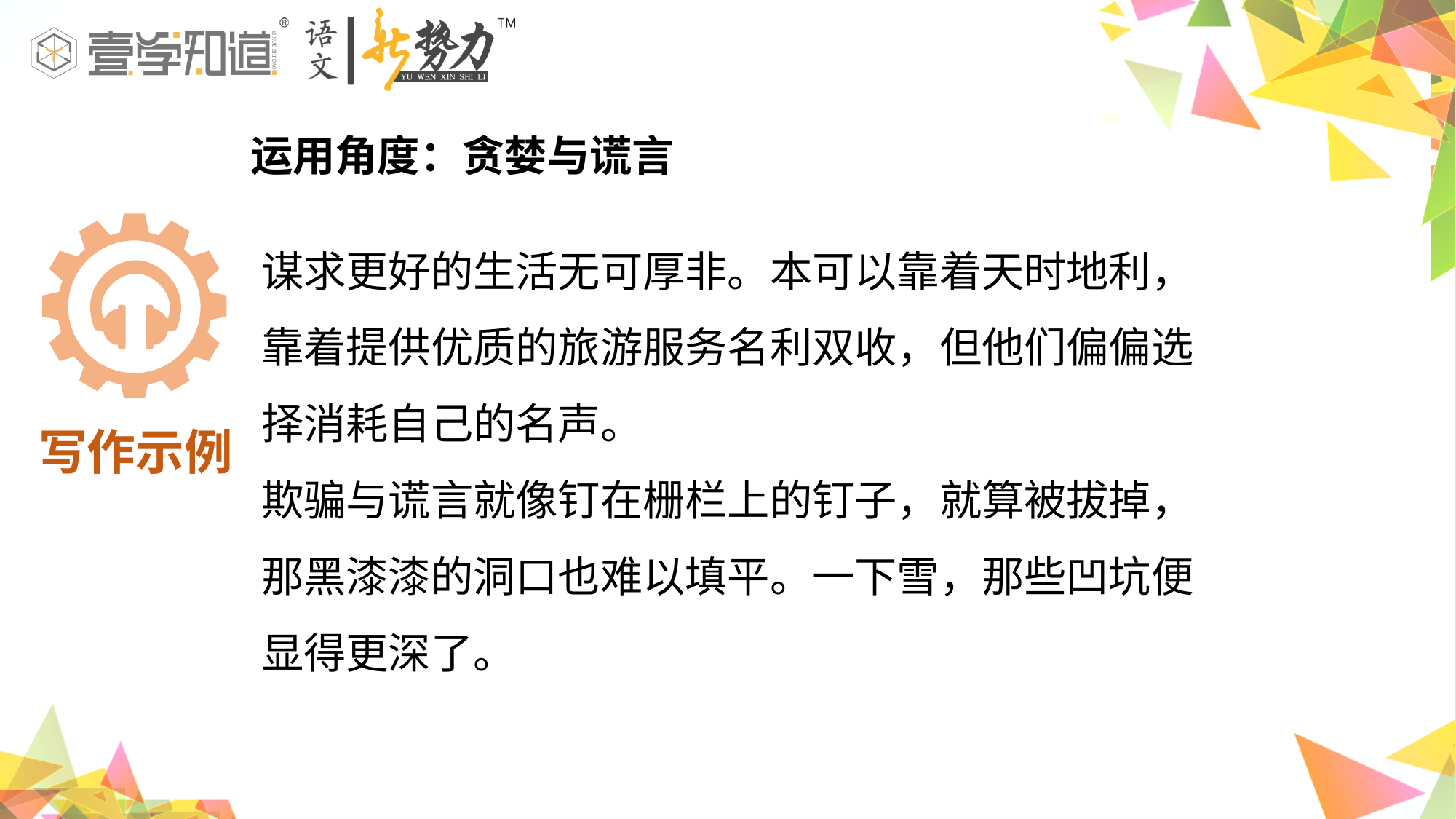

运用角度：贪婪与谎言
谋求更好的生活无可厚非。本可以靠着天时地利，靠着提供优质的旅游服务名利双收，但他们偏偏选择消耗自己的名声。
欺骗与谎言就像钉在栅栏上的钉子，就算被拔掉，那黑漆漆的洞口也难以填平。一下雪，那些凹坑便显得更深了。

写作示例